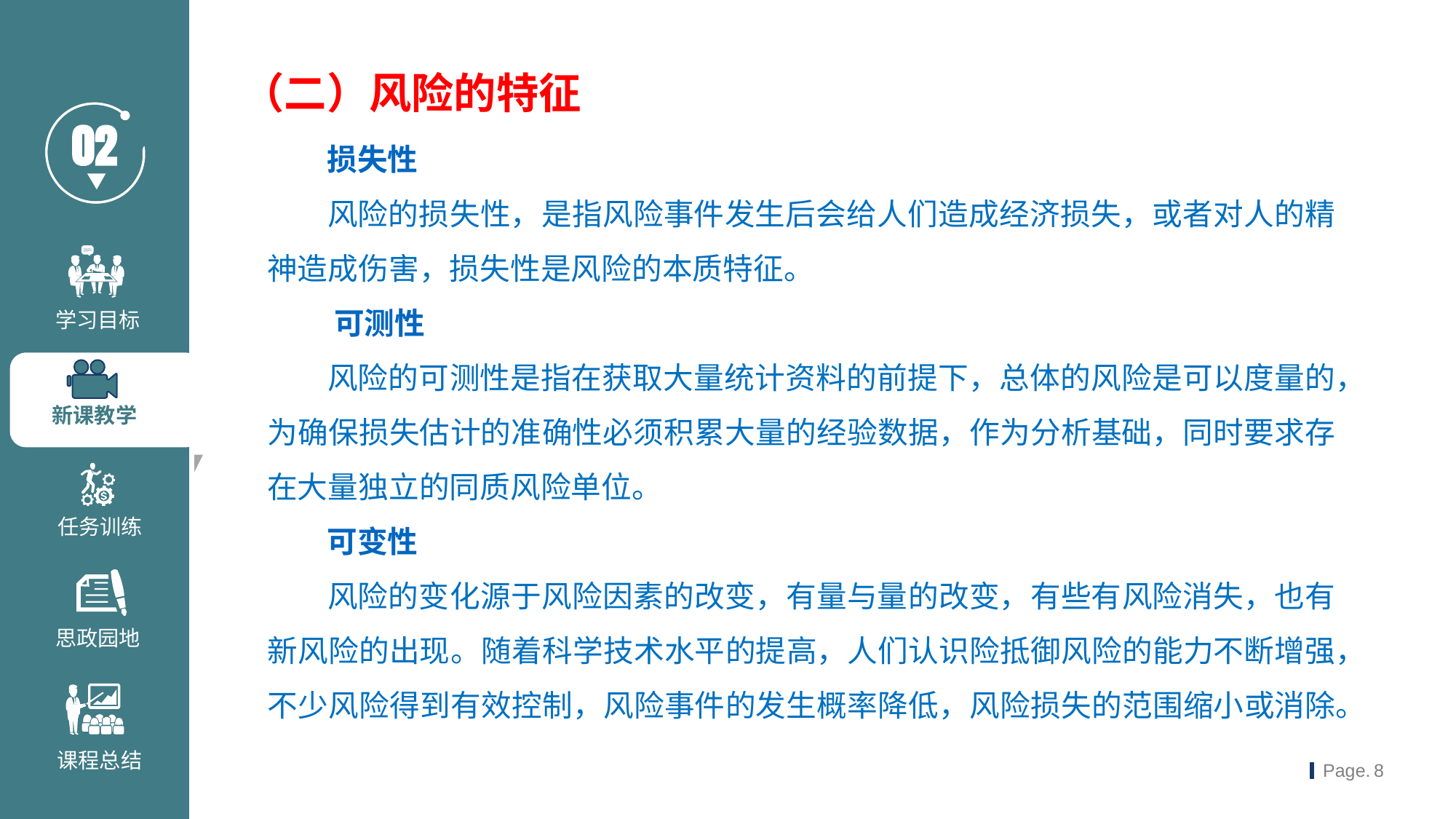

（二）风险的特征
   损失性
   风险的损失性，是指风险事件发生后会给人们造成经济损失，或者对人的精神造成伤害，损失性是风险的本质特征。
    可测性
   风险的可测性是指在获取大量统计资料的前提下，总体的风险是可以度量的，为确保损失估计的准确性必须积累大量的经验数据，作为分析基础，同时要求存在大量独立的同质风险单位。
   可变性
   风险的变化源于风险因素的改变，有量与量的改变，有些有风险消失，也有新风险的出现。随着科学技术水平的提高，人们认识险抵御风险的能力不断增强，不少风险得到有效控制，风险事件的发生概率降低，风险损失的范围缩小或消除。